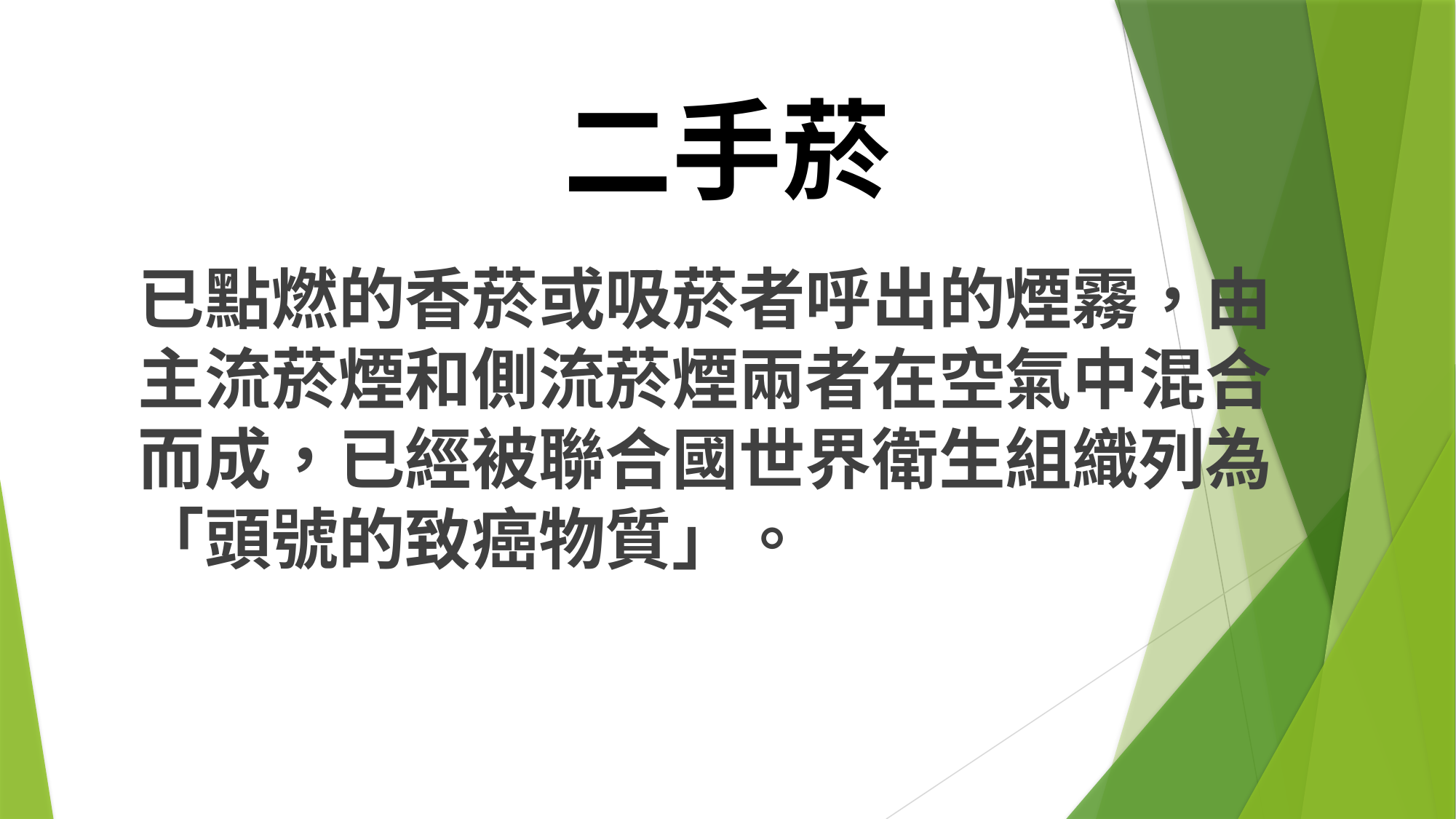

二手菸
已點燃的香菸或吸菸者呼出的煙霧，由主流菸煙和側流菸煙兩者在空氣中混合而成，已經被聯合國世界衛生組織列為「頭號的致癌物質」。